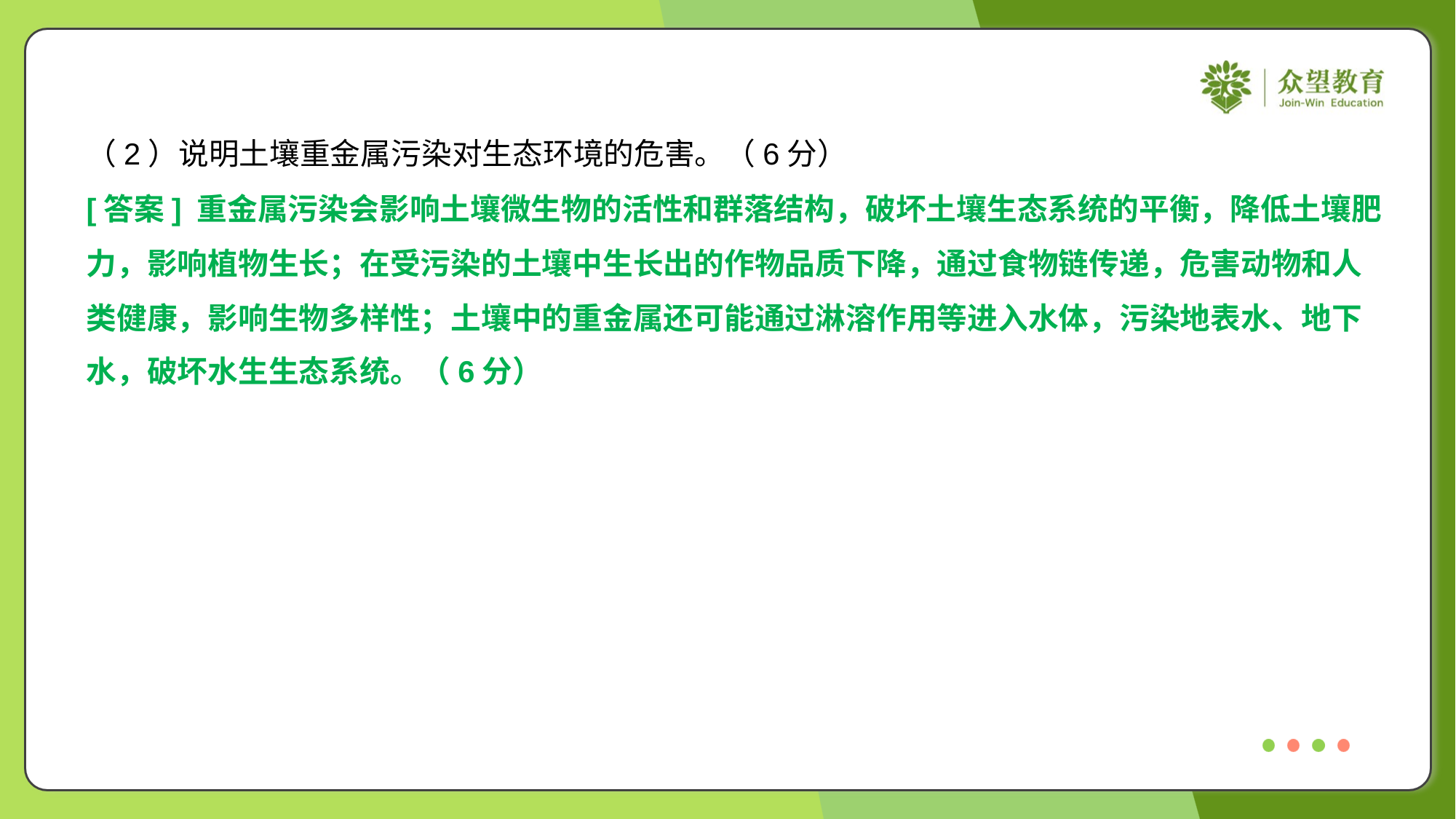

（2）说明土壤重金属污染对生态环境的危害。（6分）
[答案] 重金属污染会影响土壤微生物的活性和群落结构，破坏土壤生态系统的平衡，降低土壤肥
力，影响植物生长；在受污染的土壤中生长出的作物品质下降，通过食物链传递，危害动物和人
类健康，影响生物多样性；土壤中的重金属还可能通过淋溶作用等进入水体，污染地表水、地下
水，破坏水生生态系统。（6分）